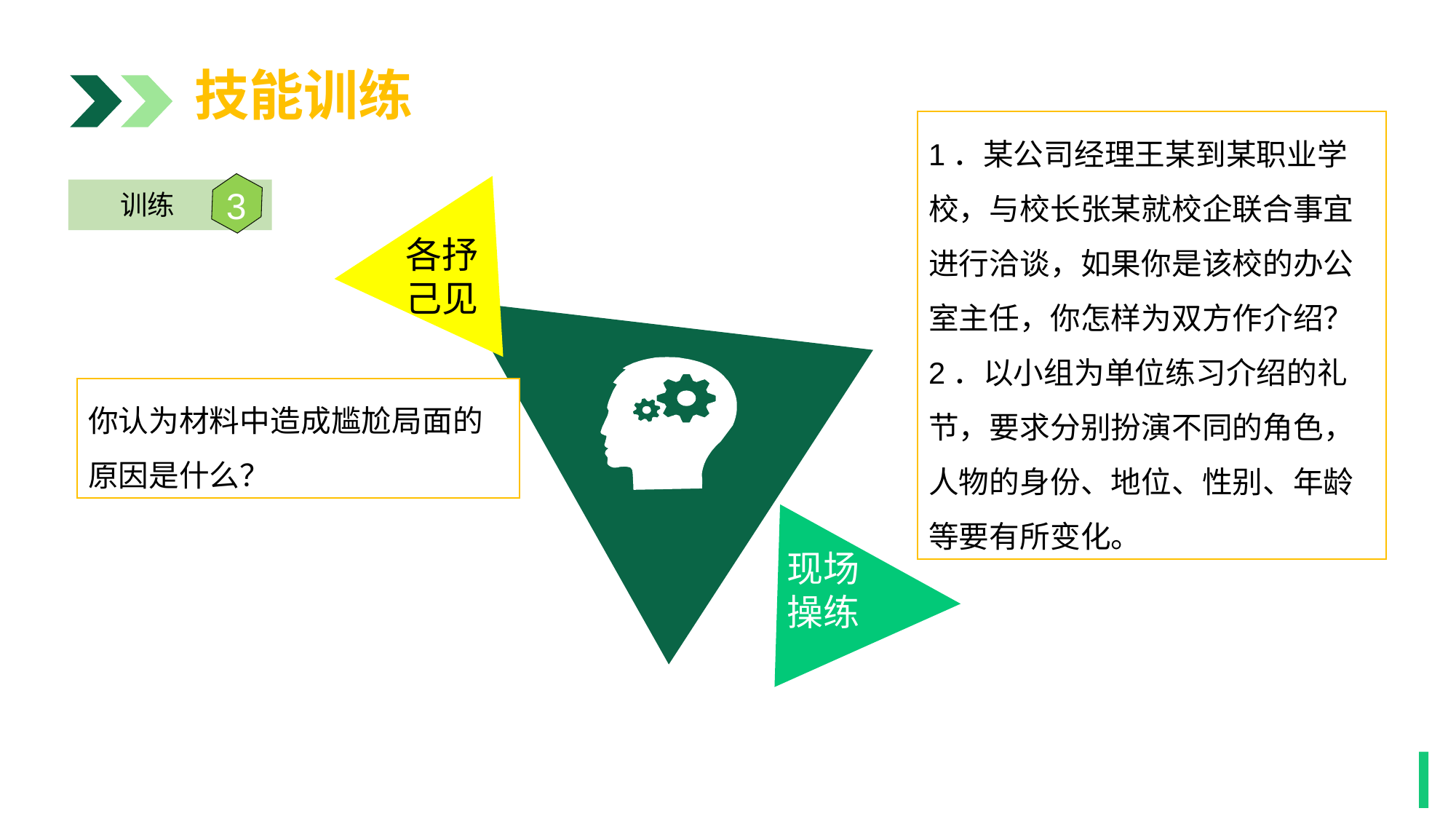

技能训练

1．某公司经理王某到某职业学校，与校长张某就校企联合事宜进行洽谈，如果你是该校的办公室主任，你怎样为双方作介绍？
2．以小组为单位练习介绍的礼节，要求分别扮演不同的角色，人物的身份、地位、性别、年龄等要有所变化。

各抒
己见
3

训练

你认为材料中造成尴尬局面的原因是什么？

现场
操练
9